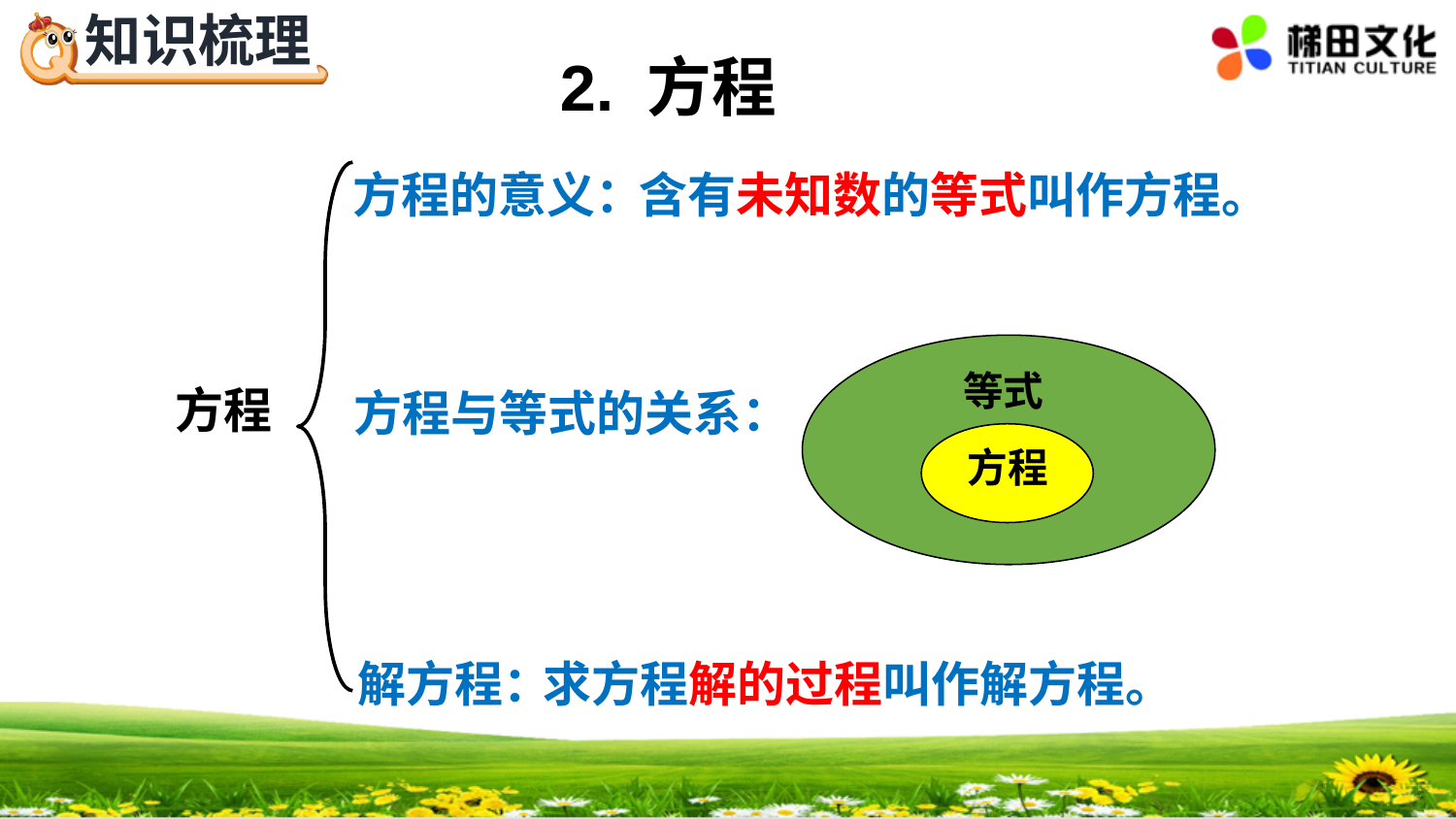

2. 方程
方程的意义：
含有未知数的等式叫作方程。

等式
方程
方程与等式的关系：

方程
解方程：
求方程解的过程叫作解方程。